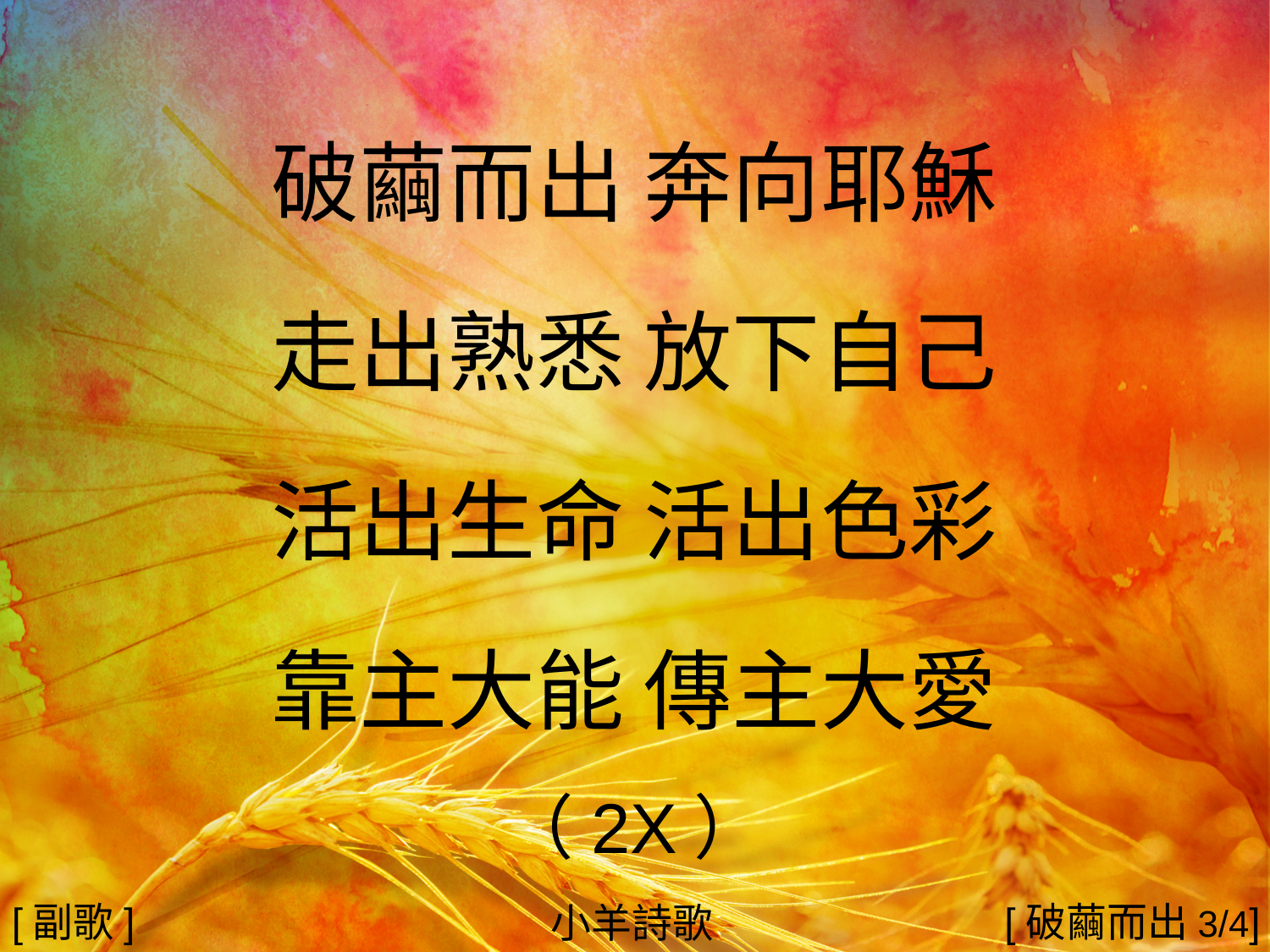

破繭而出 奔向耶穌

走出熟悉 放下自己

活出生命 活出色彩

靠主大能 傳主大愛

（2X）
#

[副歌]
[破繭而出3/4]
小羊詩歌